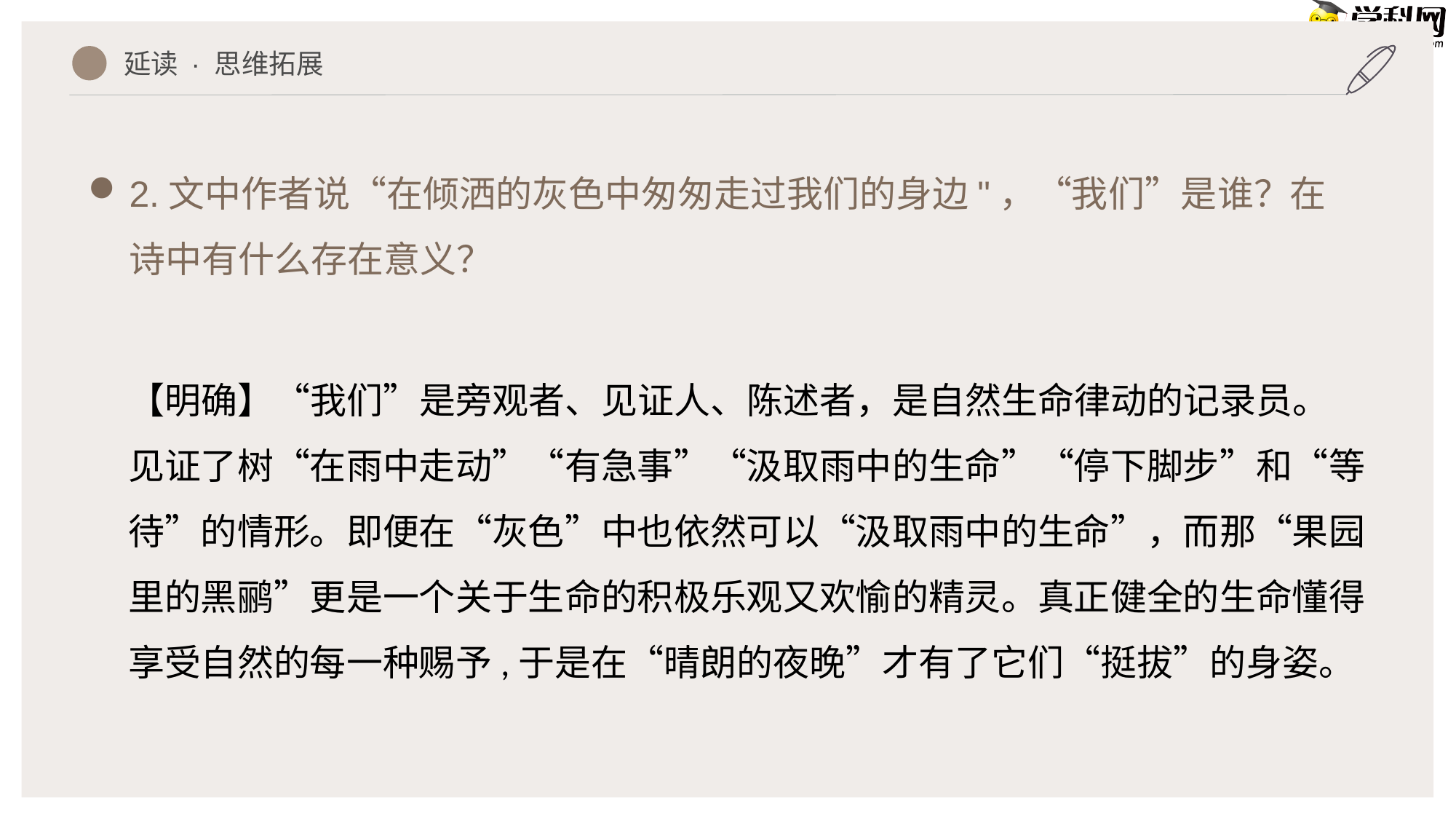

2.文中作者说“在倾洒的灰色中匆匆走过我们的身边"，“我们”是谁？在诗中有什么存在意义？
延读 · 思维拓展

【明确】“我们”是旁观者、见证人、陈述者，是自然生命律动的记录员。
见证了树“在雨中走动”“有急事”“汲取雨中的生命”“停下脚步”和“等待”的情形。即便在“灰色”中也依然可以“汲取雨中的生命”，而那“果园里的黑鹂”更是一个关于生命的积极乐观又欢愉的精灵。真正健全的生命懂得享受自然的每一种赐予,于是在“晴朗的夜晚”才有了它们“挺拔”的身姿。